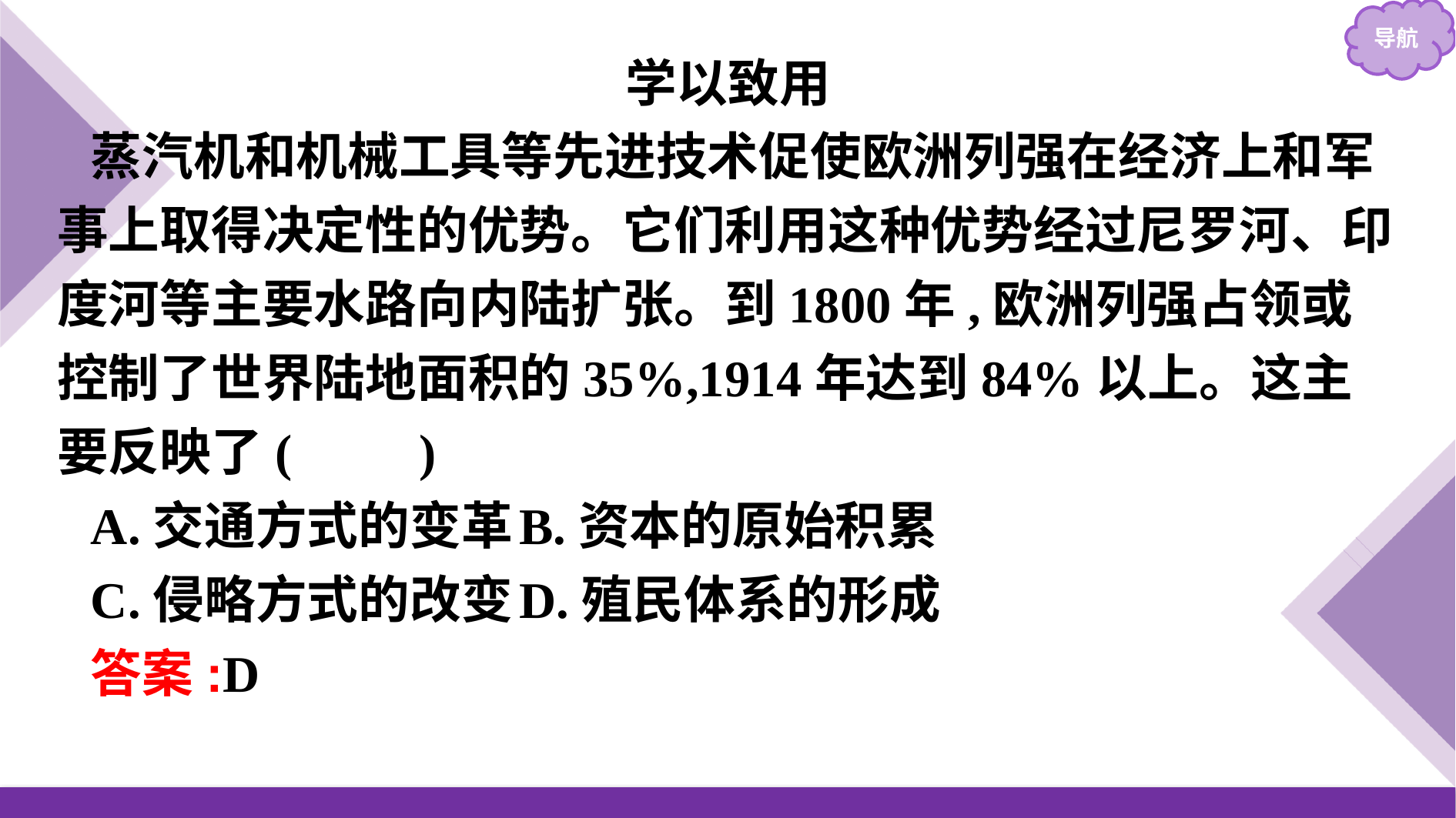

学以致用
蒸汽机和机械工具等先进技术促使欧洲列强在经济上和军事上取得决定性的优势。它们利用这种优势经过尼罗河、印度河等主要水路向内陆扩张。到1800年,欧洲列强占领或控制了世界陆地面积的35%,1914年达到84%以上。这主要反映了(　　)
A.交通方式的变革	B.资本的原始积累
C.侵略方式的改变	D.殖民体系的形成
答案:D